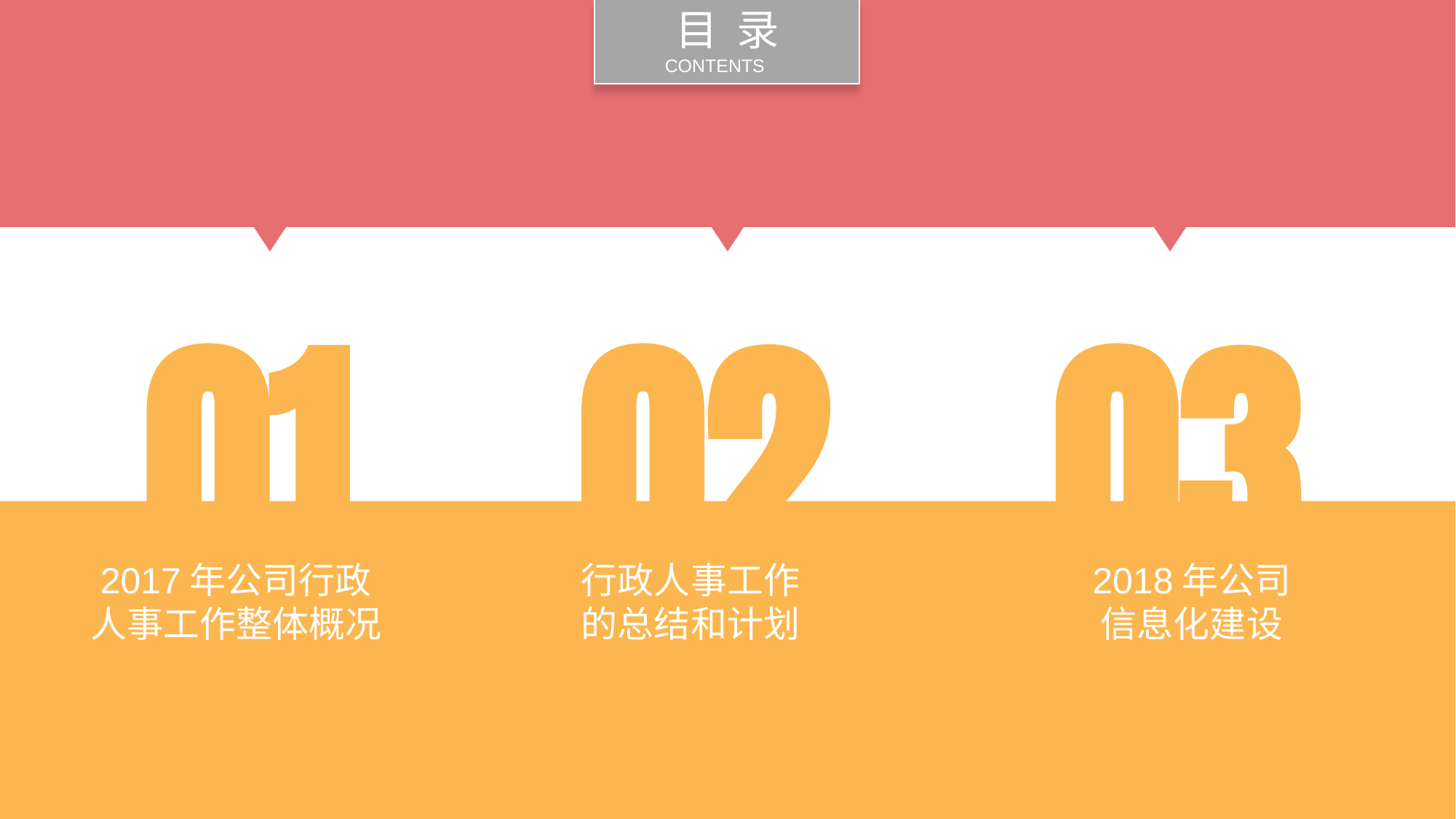

目  录

CONTENTS
01
02
03

2017年公司行政
人事工作整体概况
行政人事工作
的总结和计划
2018年公司
信息化建设